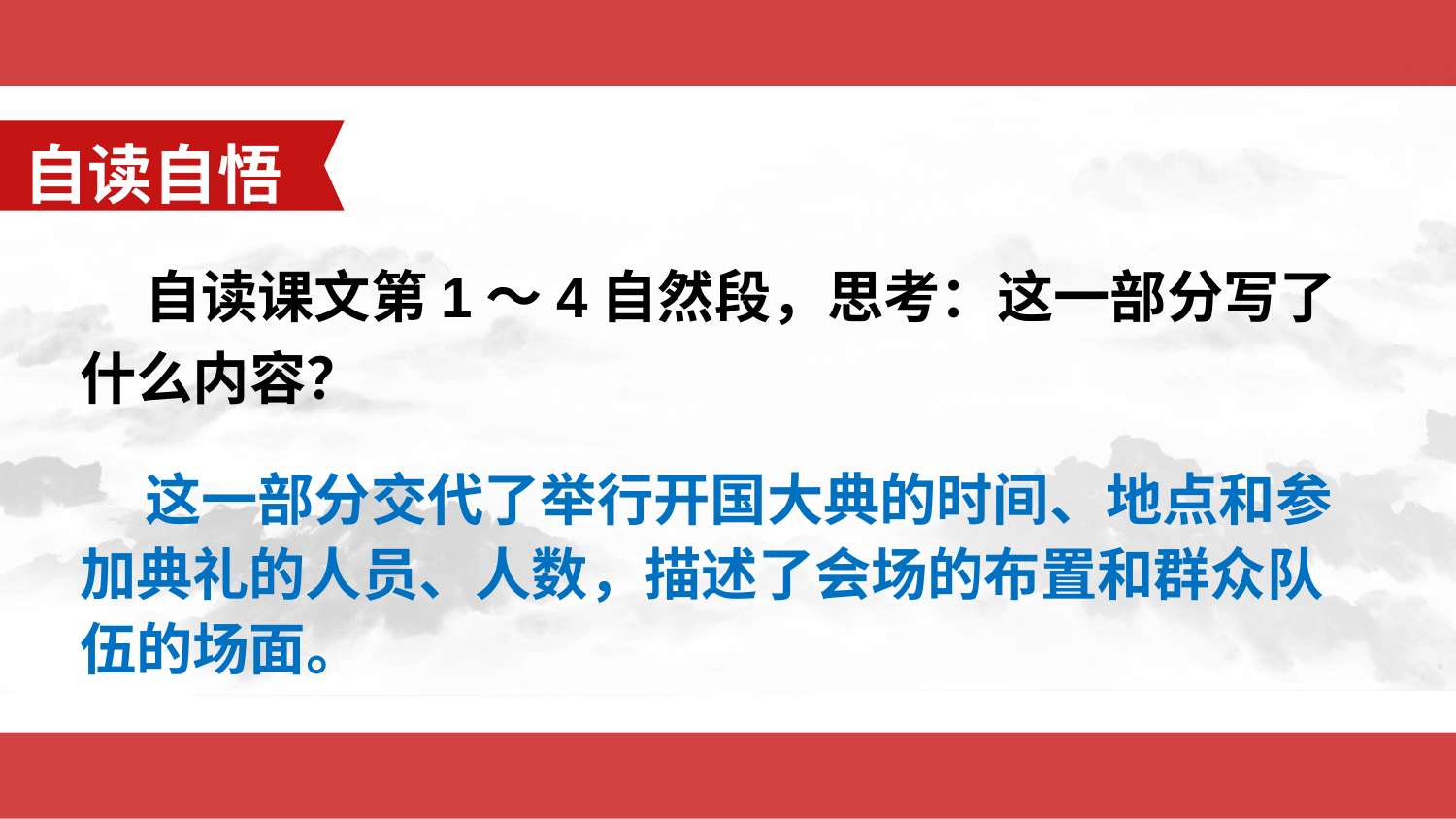

自读自悟

    自读课文第1～4自然段，思考：这一部分写了什么内容？
    这一部分交代了举行开国大典的时间、地点和参加典礼的人员、人数，描述了会场的布置和群众队伍的场面。